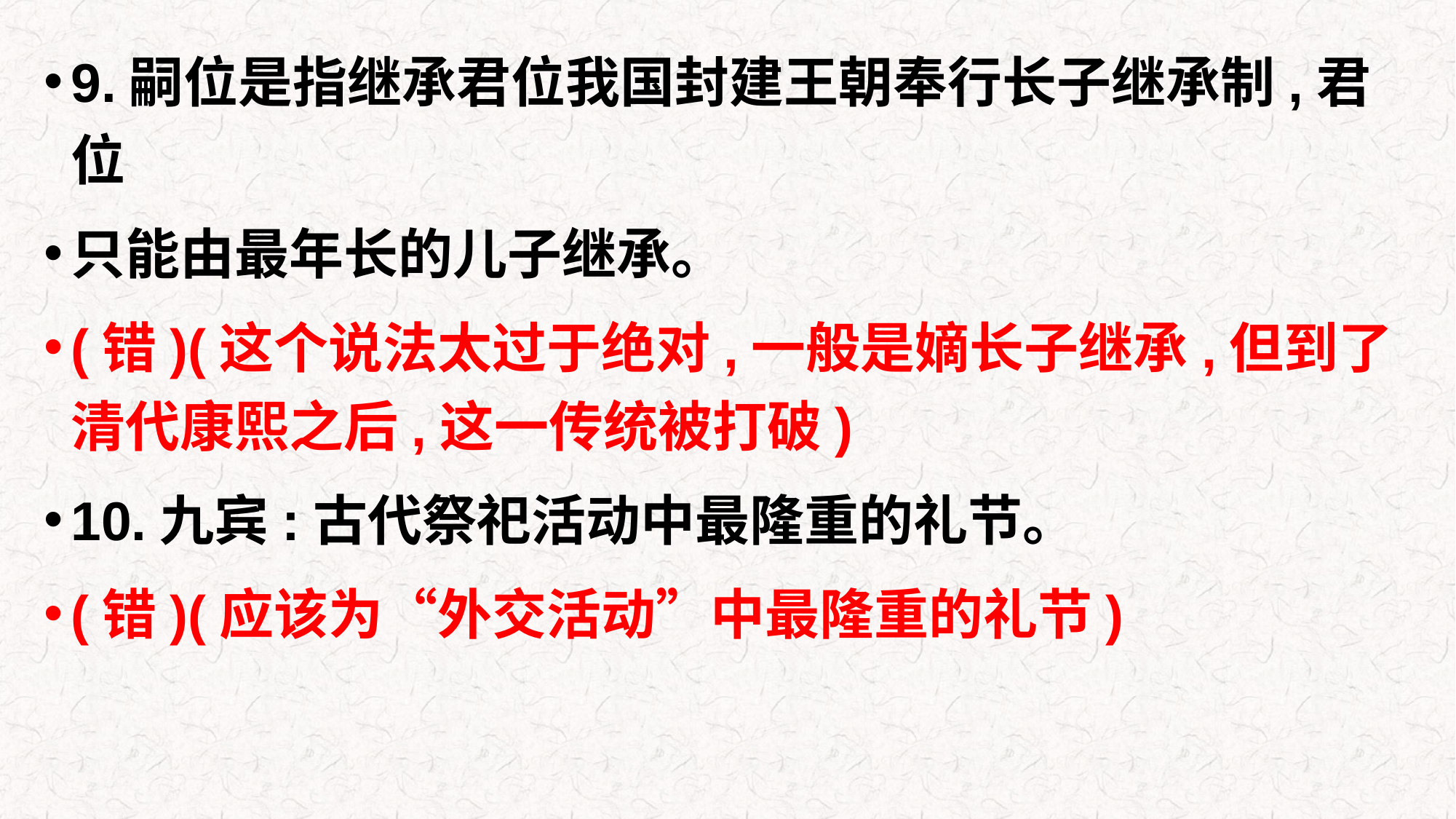

9.嗣位是指继承君位我国封建王朝奉行长子继承制,君位
只能由最年长的儿子继承。
(错)(这个说法太过于绝对,一般是嫡长子继承,但到了清代康熙之后,这一传统被打破)
10.九宾:古代祭祀活动中最隆重的礼节。
(错)(应该为“外交活动”中最隆重的礼节)